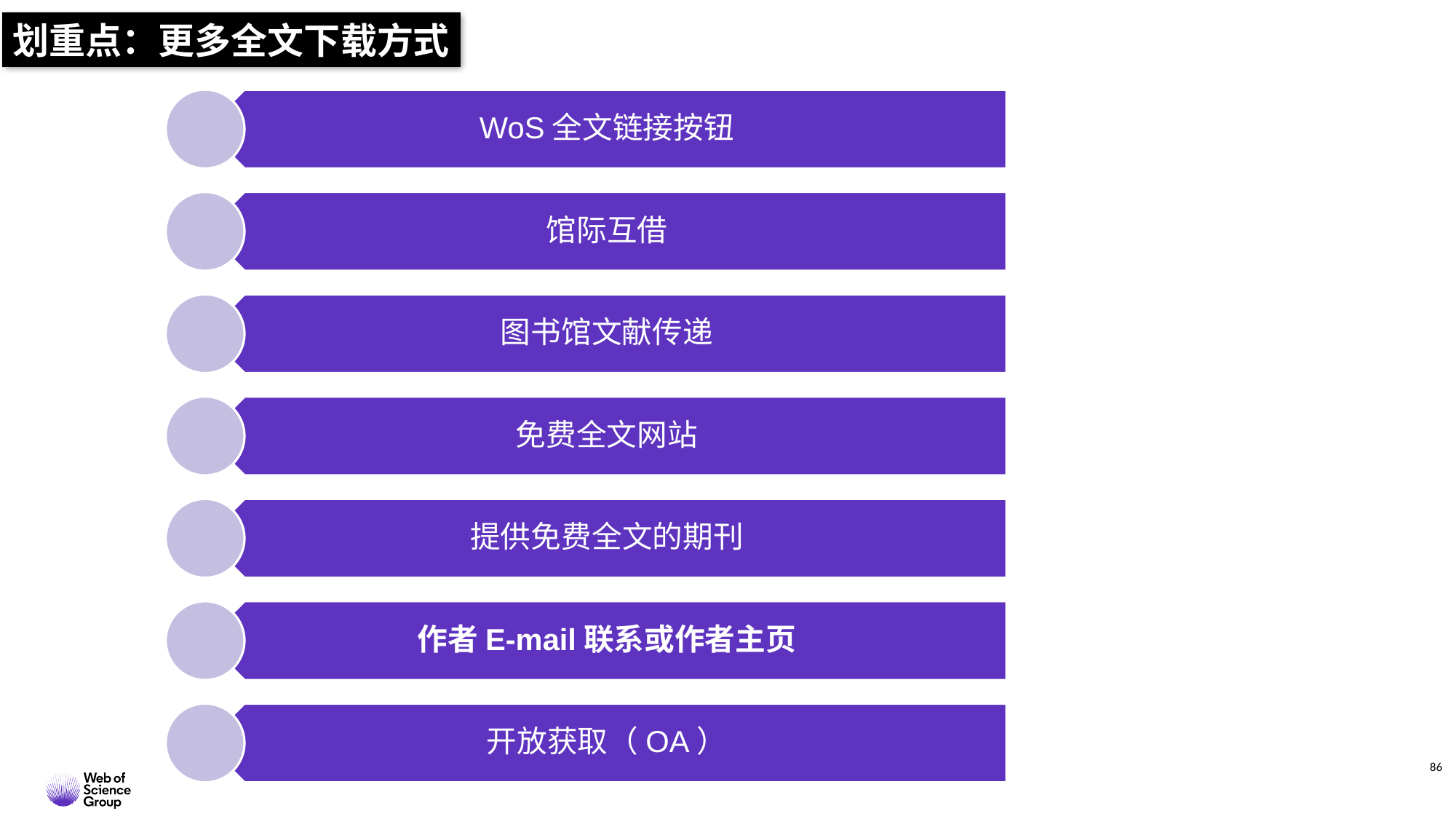

划重点：更多全文下载方式
WoS全文链接按钮
馆际互借
图书馆文献传递
免费全文网站
提供免费全文的期刊
作者E-mail联系或作者主页
开放获取（OA）

86